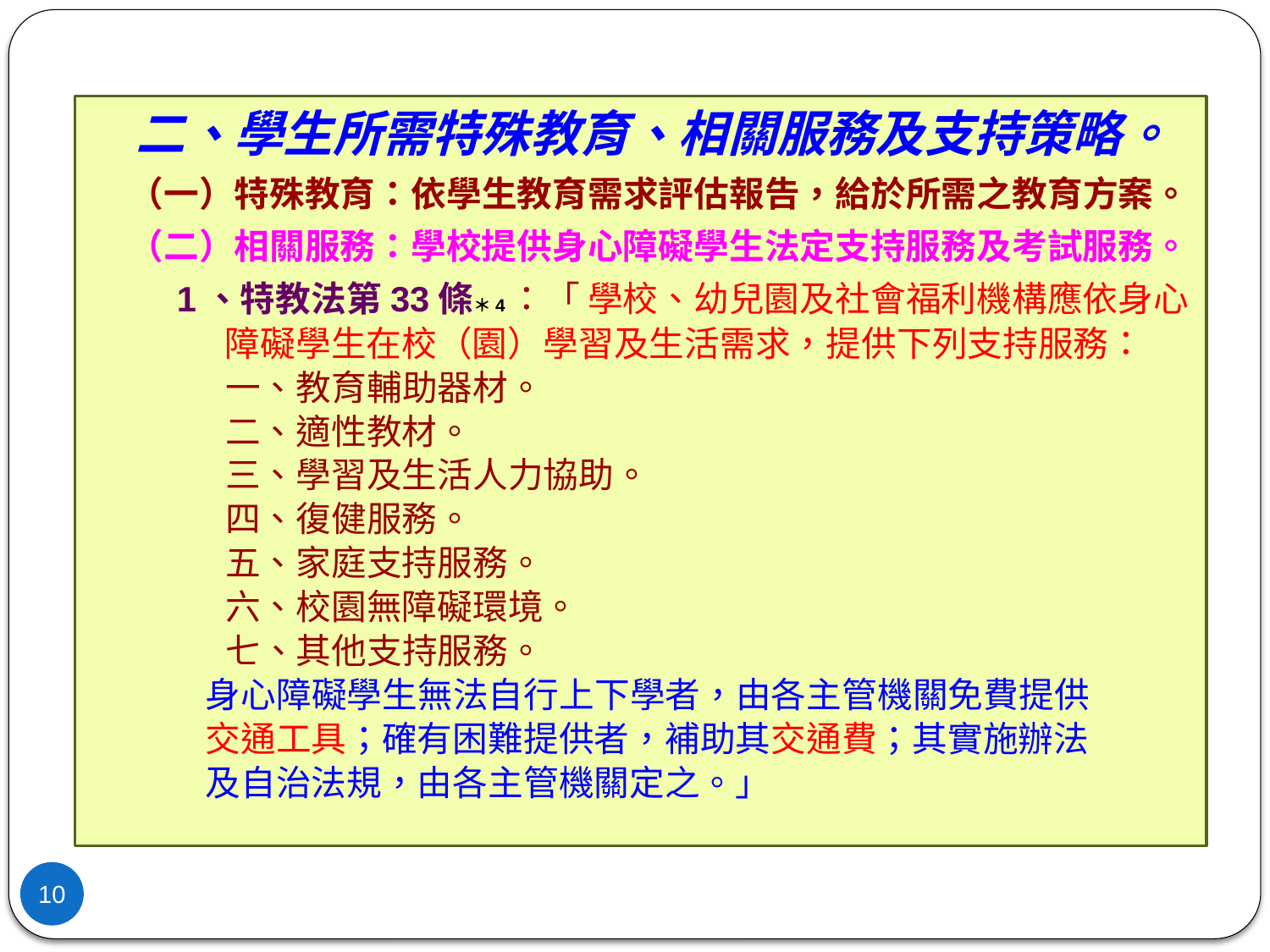

二、學生所需特殊教育、相關服務及支持策略。
    （一）特殊教育：依學生教育需求評估報告，給於所需之教育方案。
    （二）相關服務：學校提供身心障礙學生法定支持服務及考試服務。
        1、特教法第33條＊4：「 學校、幼兒園及社會福利機構應依身心
　　  　  障礙學生在校（園）學習及生活需求，提供下列支持服務：
      　      一、教育輔助器材。
       　     二、適性教材。
       　     三、學習及生活人力協助。
       　     四、復健服務。
       　     五、家庭支持服務。
       　     六、校園無障礙環境。
         　   七、其他支持服務。
              身心障礙學生無法自行上下學者，由各主管機關免費提供
　　      交通工具；確有困難提供者，補助其交通費；其實施辦法
　　      及自治法規，由各主管機關定之。」
10